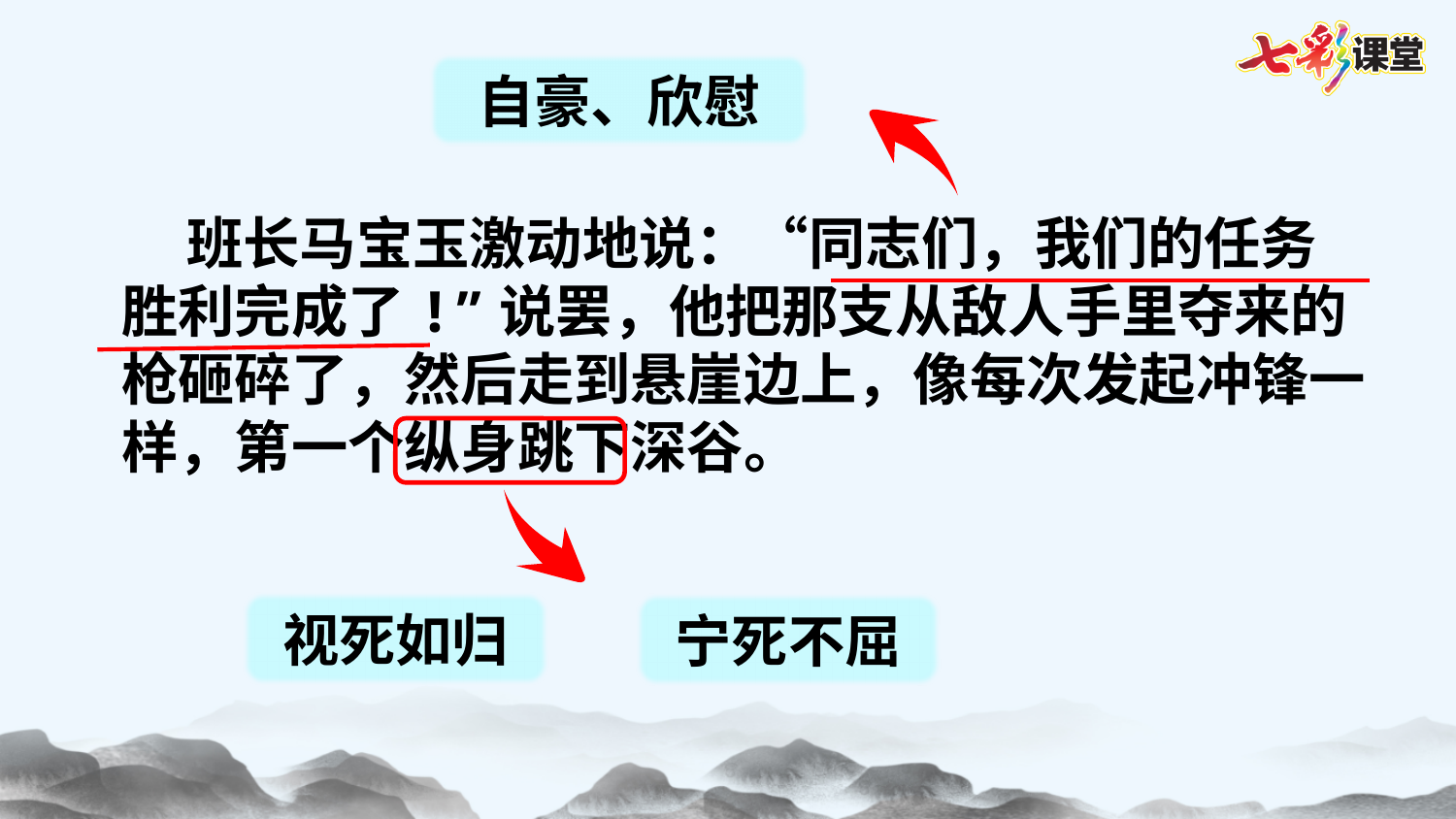

自豪、欣慰

    班长马宝玉激动地说：“同志们，我们的任务
胜利完成了!”说罢，他把那支从敌人手里夺来的
枪砸碎了，然后走到悬崖边上，像每次发起冲锋一
样，第一个纵身跳下深谷。

视死如归
宁死不屈